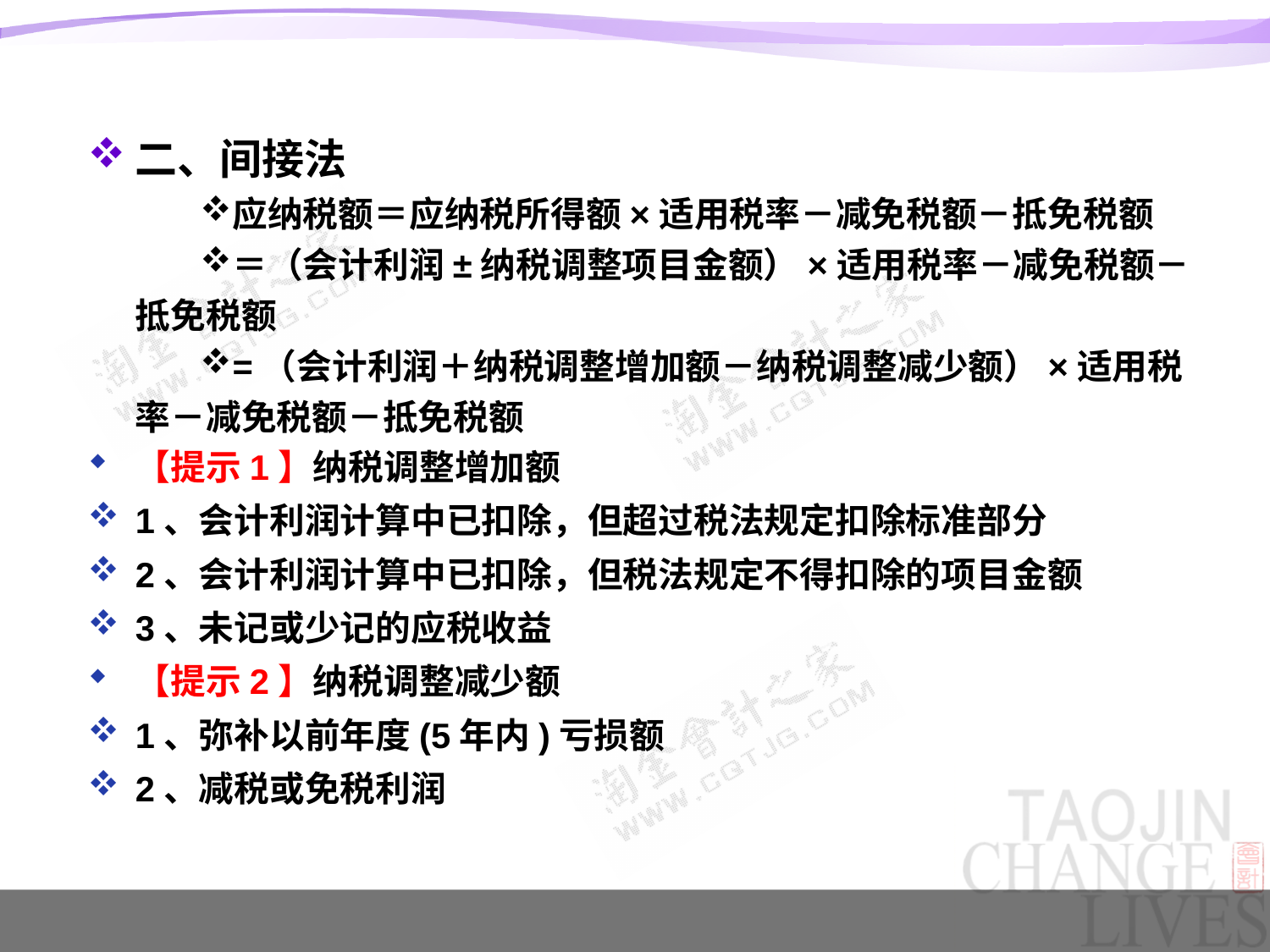

#
二、间接法
应纳税额＝应纳税所得额×适用税率－减免税额－抵免税额
＝（会计利润±纳税调整项目金额）×适用税率－减免税额－抵免税额
=（会计利润＋纳税调整增加额－纳税调整减少额）×适用税率－减免税额－抵免税额
【提示1】纳税调整增加额
1、会计利润计算中已扣除，但超过税法规定扣除标准部分
2、会计利润计算中已扣除，但税法规定不得扣除的项目金额
3、未记或少记的应税收益
【提示2】纳税调整减少额
1、弥补以前年度(5年内)亏损额
2、减税或免税利润